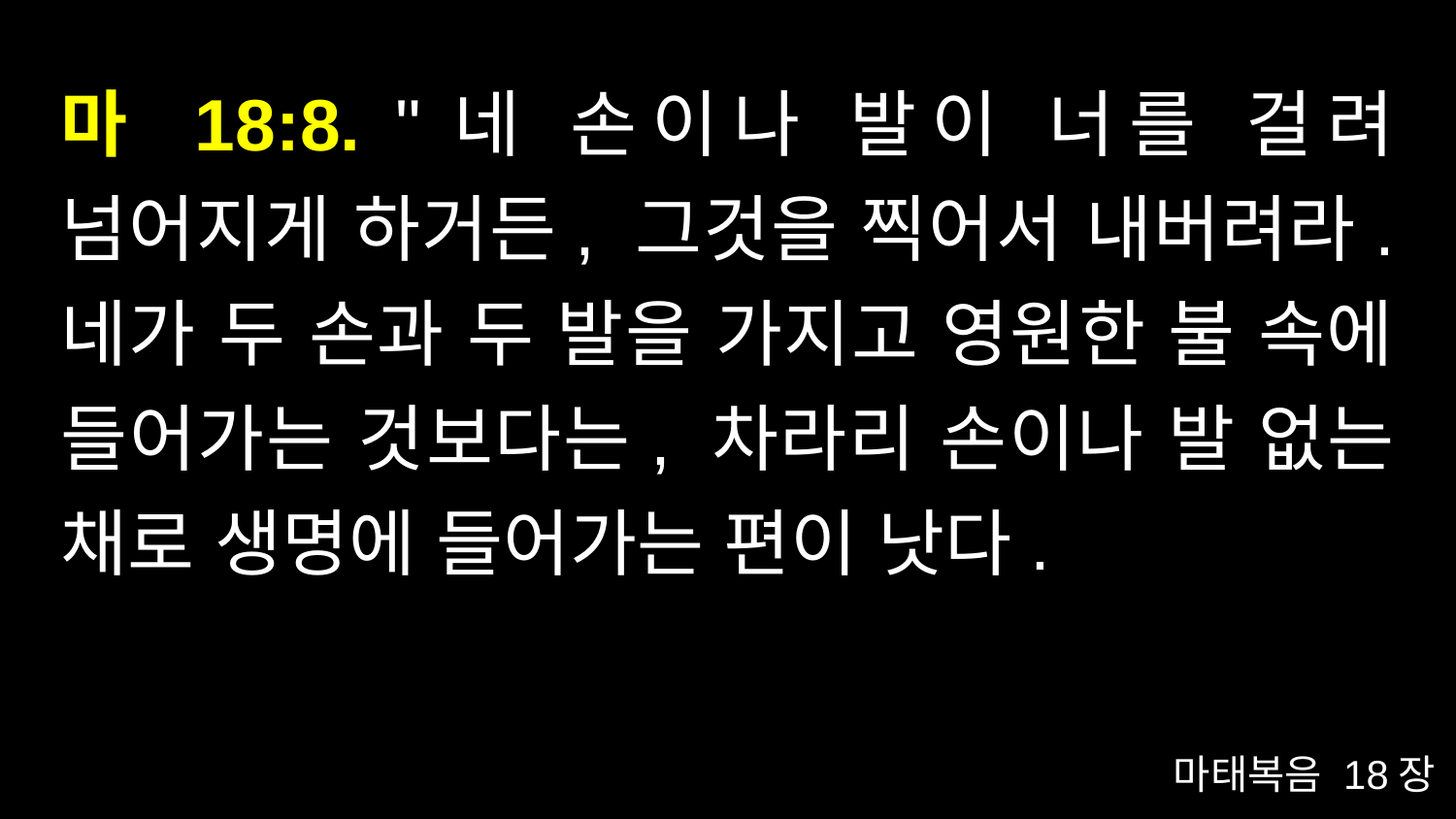

# 마 18:8. "네 손이나 발이 너를 걸려 넘어지게 하거든, 그것을 찍어서 내버려라. 네가 두 손과 두 발을 가지고 영원한 불 속에 들어가는 것보다는, 차라리 손이나 발 없는 채로 생명에 들어가는 편이 낫다.
마태복음 18장